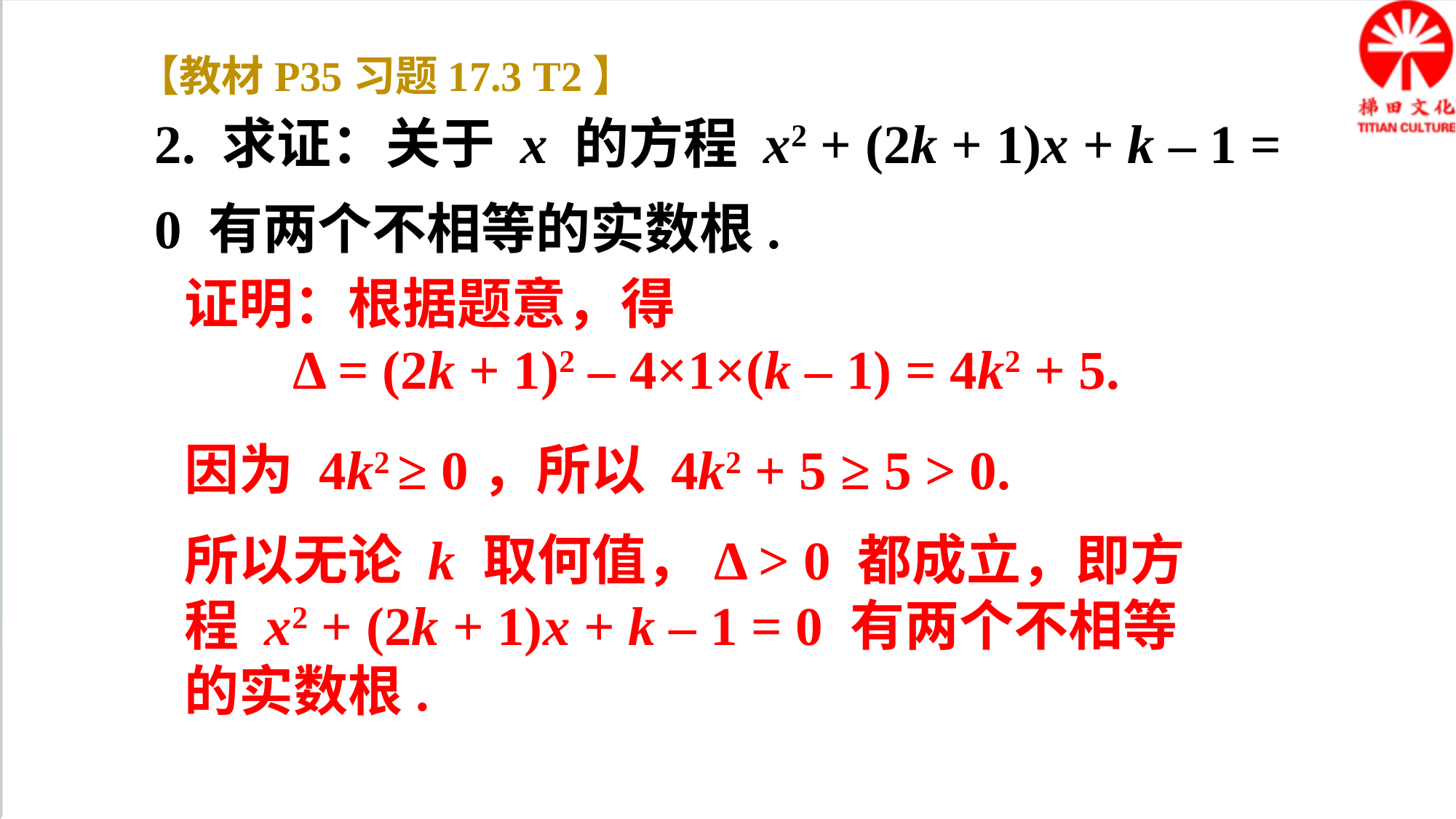

【教材P35习题17.3 T2】
2. 求证：关于 x 的方程 x2 + (2k + 1)x + k – 1 = 0 有两个不相等的实数根.
证明：根据题意，得
Δ = (2k + 1)2 – 4×1×(k – 1) = 4k2 + 5.
因为 4k2 ≥ 0，所以 4k2 + 5 ≥ 5 > 0.
所以无论 k 取何值，Δ > 0 都成立，即方程 x2 + (2k + 1)x + k – 1 = 0 有两个不相等的实数根.